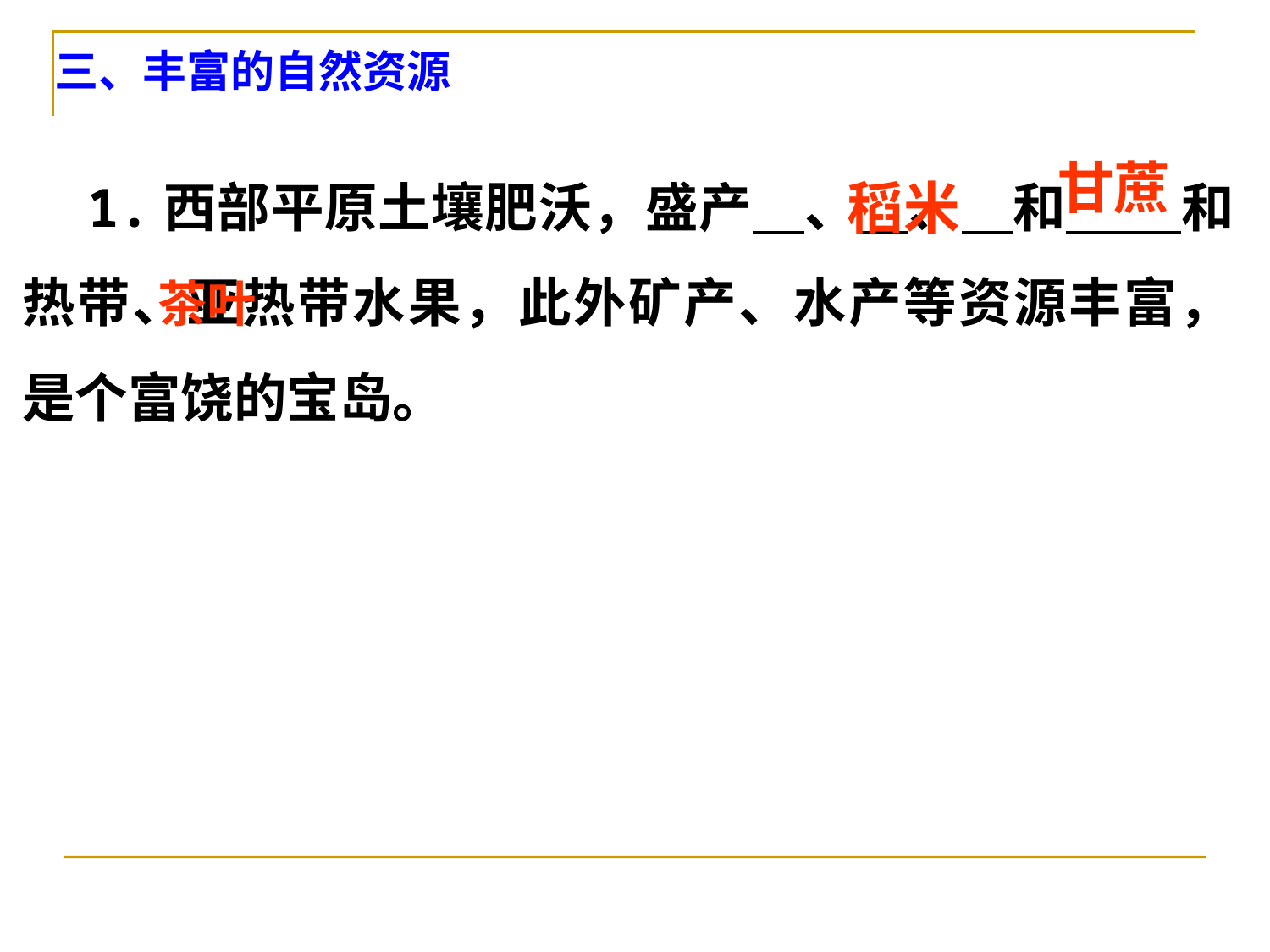

三、丰富的自然资源
  1.西部平原土壤肥沃，盛产    、    、    和         和热带、亚热带水果，此外矿产、水产等资源丰富，是个富饶的宝岛。

甘蔗
稻米
茶叶